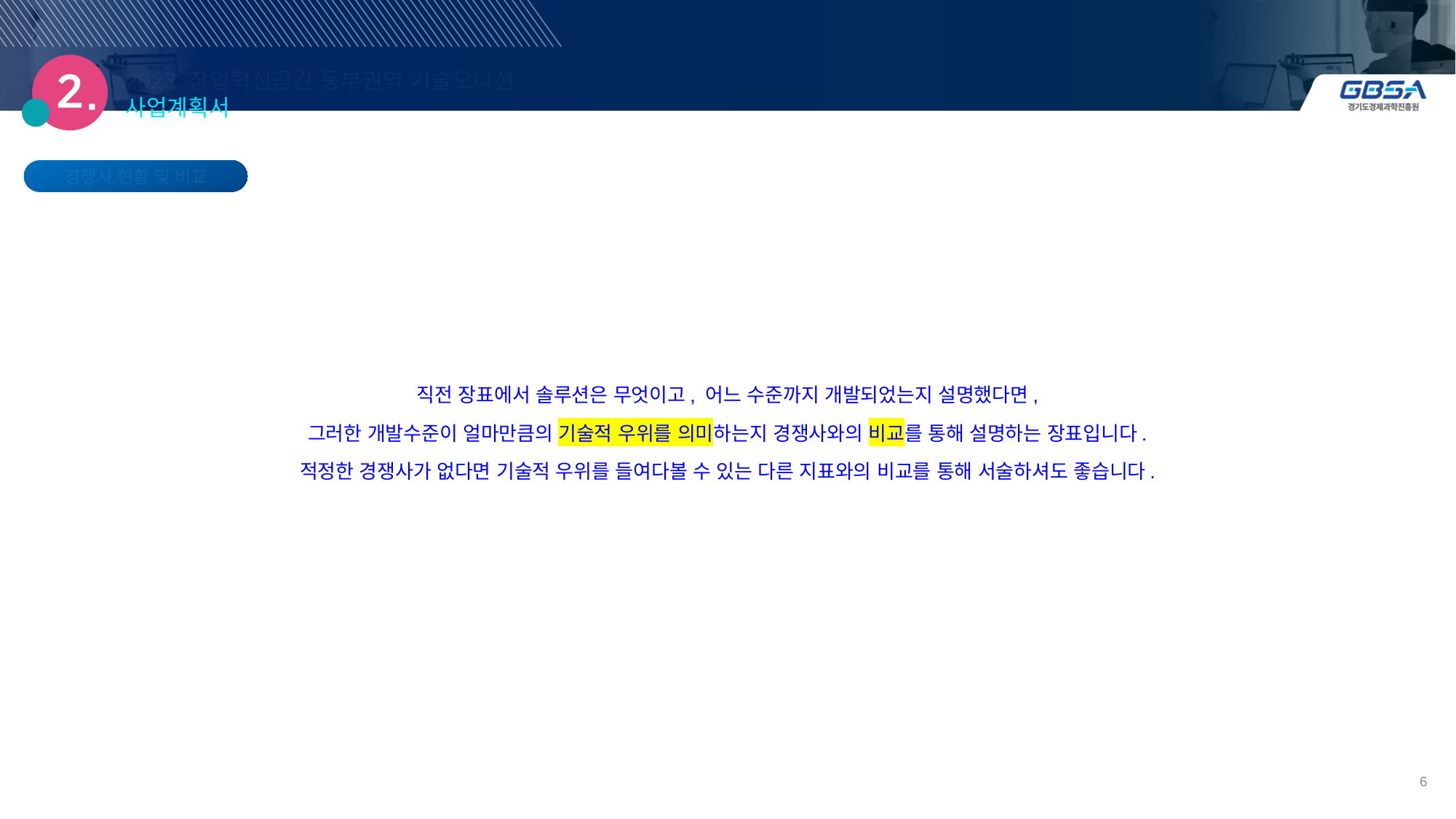

2023 창업혁신공간 동부권역 기술오디션 사업계획서
경쟁사 현황 및 비교

직전 장표에서 솔루션은 무엇이고, 어느 수준까지 개발되었는지 설명했다면,
그러한 개발수준이 얼마만큼의 기술적 우위를 의미하는지 경쟁사와의 비교를 통해 설명하는 장표입니다.
적정한 경쟁사가 없다면 기술적 우위를 들여다볼 수 있는 다른 지표와의 비교를 통해 서술하셔도 좋습니다.
6